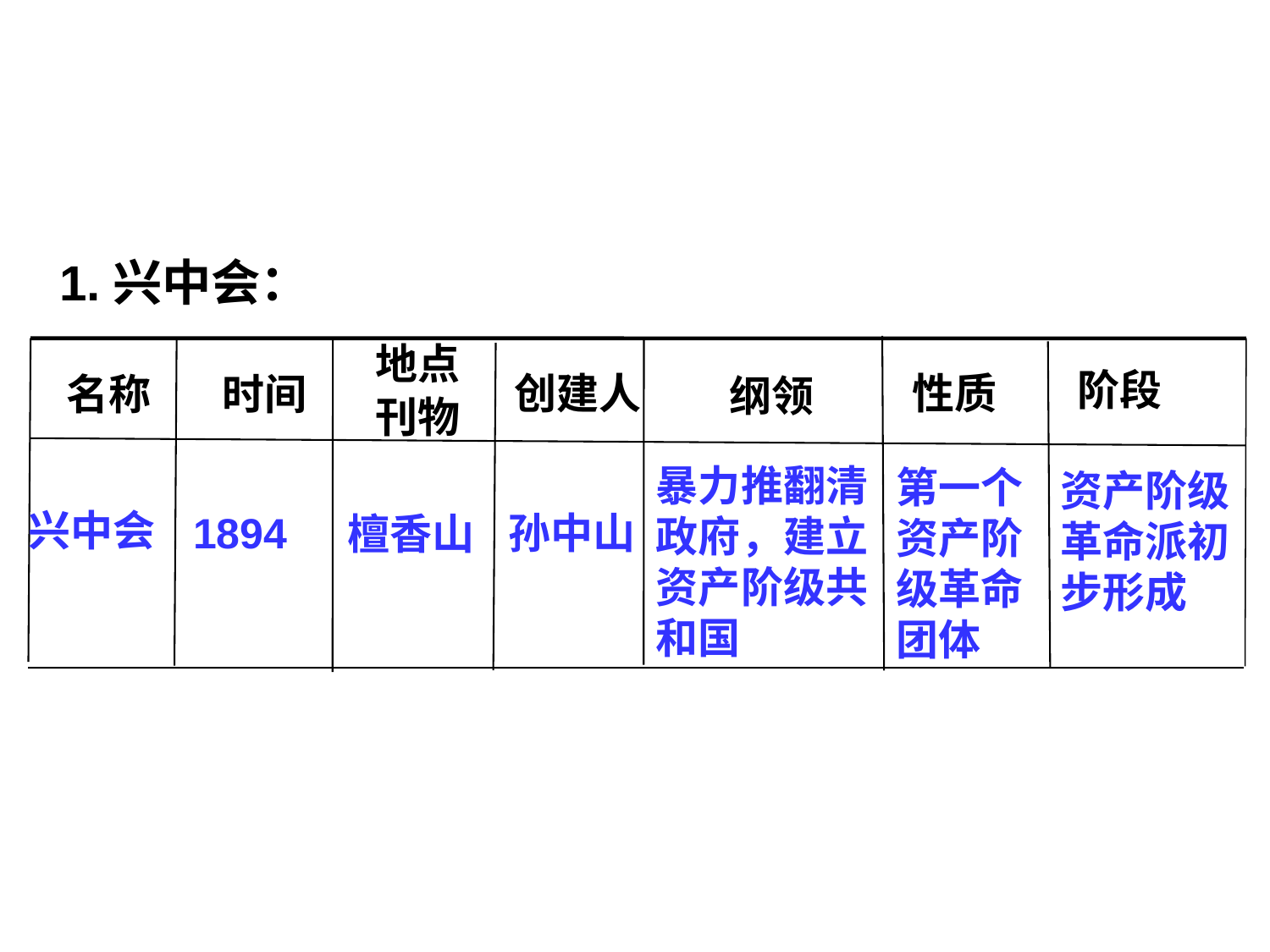

1.兴中会：

地点
刊物
创建人
性质
名称
时间
纲领
阶段
暴力推翻清政府，建立资产阶级共和国
第一个资产阶级革命团体
资产阶级革命派初步形成
兴中会
檀香山
1894
孙中山